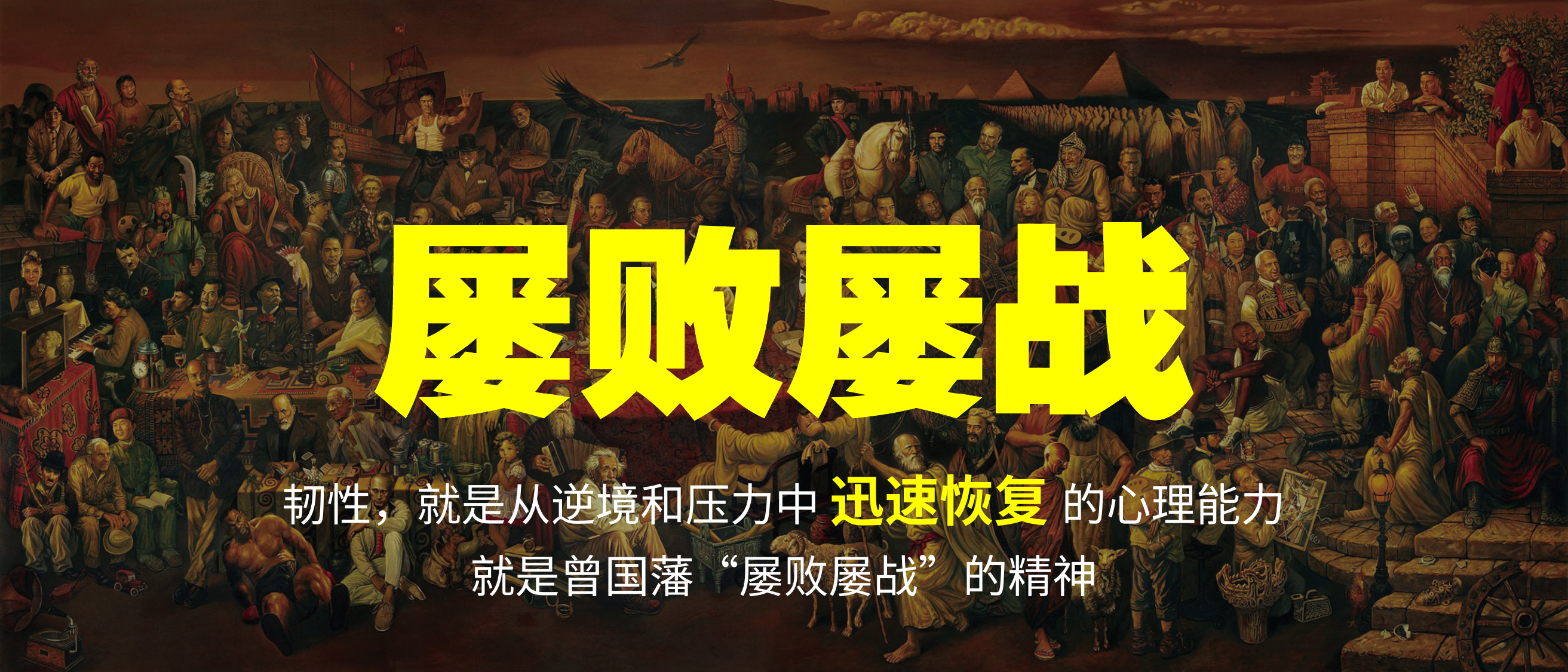

韧性，就是从逆境和压力中 迅速恢复 的心理能力
就是曾国藩“屡败屡战”的精神